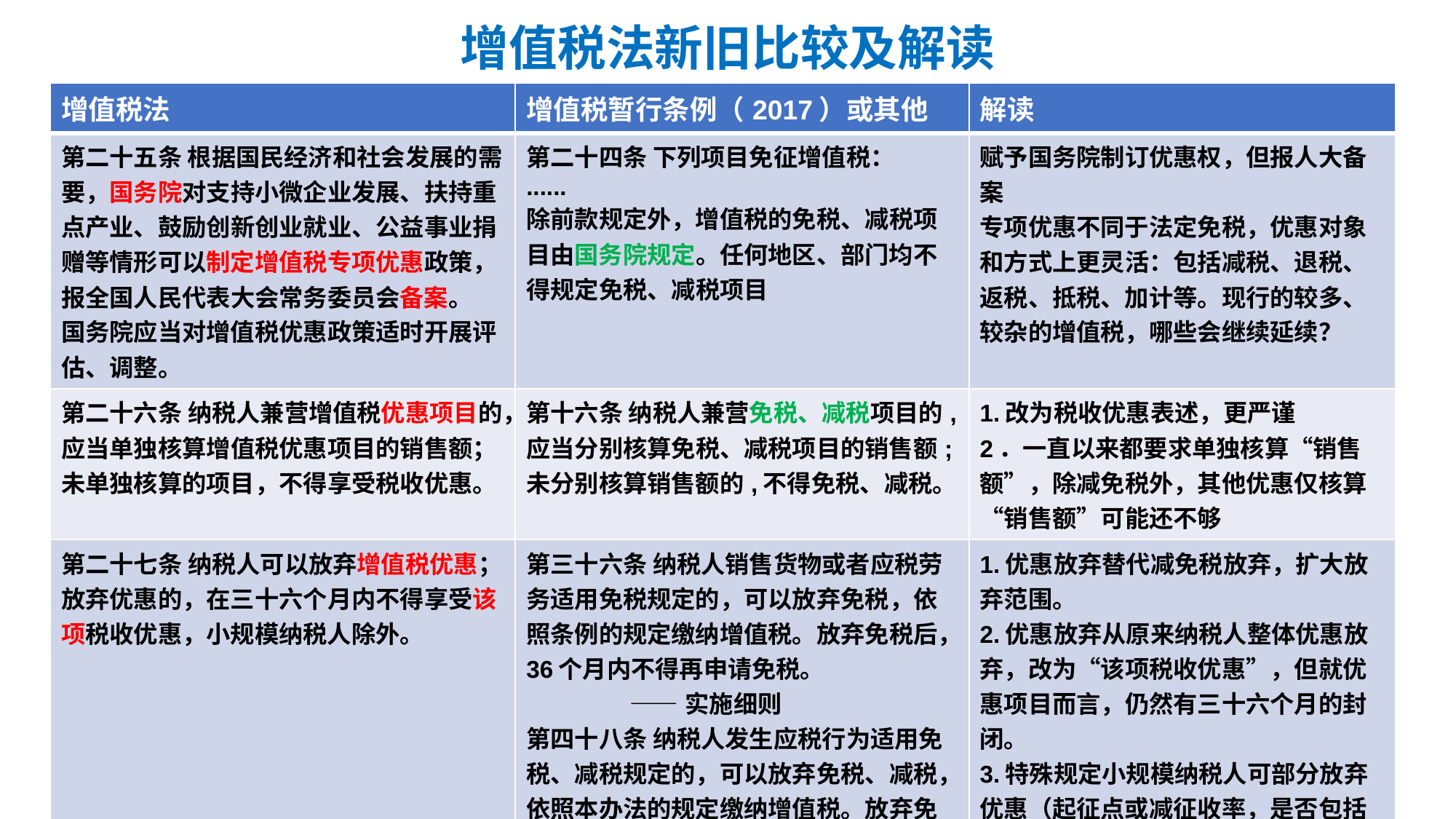

# 增值税法新旧比较及解读
| 增值税法 | 增值税暂行条例（2017）或其他 | 解读 |
| --- | --- | --- |
| 第二十五条 根据国民经济和社会发展的需要，国务院对支持小微企业发展、扶持重点产业、鼓励创新创业就业、公益事业捐赠等情形可以制定增值税专项优惠政策，报全国人民代表大会常务委员会备案。 国务院应当对增值税优惠政策适时开展评估、调整。 | 第二十四条 下列项目免征增值税： ...... 除前款规定外，增值税的免税、减税项目由国务院规定。任何地区、部门均不得规定免税、减税项目 | 赋予国务院制订优惠权，但报人大备案 专项优惠不同于法定免税，优惠对象和方式上更灵活：包括减税、退税、返税、抵税、加计等。现行的较多、较杂的增值税，哪些会继续延续？ |
| 第二十六条 纳税人兼营增值税优惠项目的，应当单独核算增值税优惠项目的销售额；未单独核算的项目，不得享受税收优惠。 | 第十六条 纳税人兼营免税、减税项目的,应当分别核算免税、减税项目的销售额;未分别核算销售额的,不得免税、减税。 | 1.改为税收优惠表述，更严谨 2．一直以来都要求单独核算“销售额”，除减免税外，其他优惠仅核算“销售额”可能还不够 |
| 第二十七条 纳税人可以放弃增值税优惠；放弃优惠的，在三十六个月内不得享受该项税收优惠，小规模纳税人除外。 | 第三十六条 纳税人销售货物或者应税劳务适用免税规定的，可以放弃免税，依照条例的规定缴纳增值税。放弃免税后，36个月内不得再申请免税。 ——实施细则 第四十八条 纳税人发生应税行为适用免税、减税规定的，可以放弃免税、减税，依照本办法的规定缴纳增值税。放弃免税、减税后，36个月内不得再申请免税、减税。 ——财税【2016】36号 | 1.优惠放弃替代减免税放弃，扩大放弃范围。 2.优惠放弃从原来纳税人整体优惠放弃，改为“该项税收优惠”，但就优惠项目而言，仍然有三十六个月的封闭。 3.特殊规定小规模纳税人可部分放弃优惠（起征点或减征收率，是否包括其他优惠） |